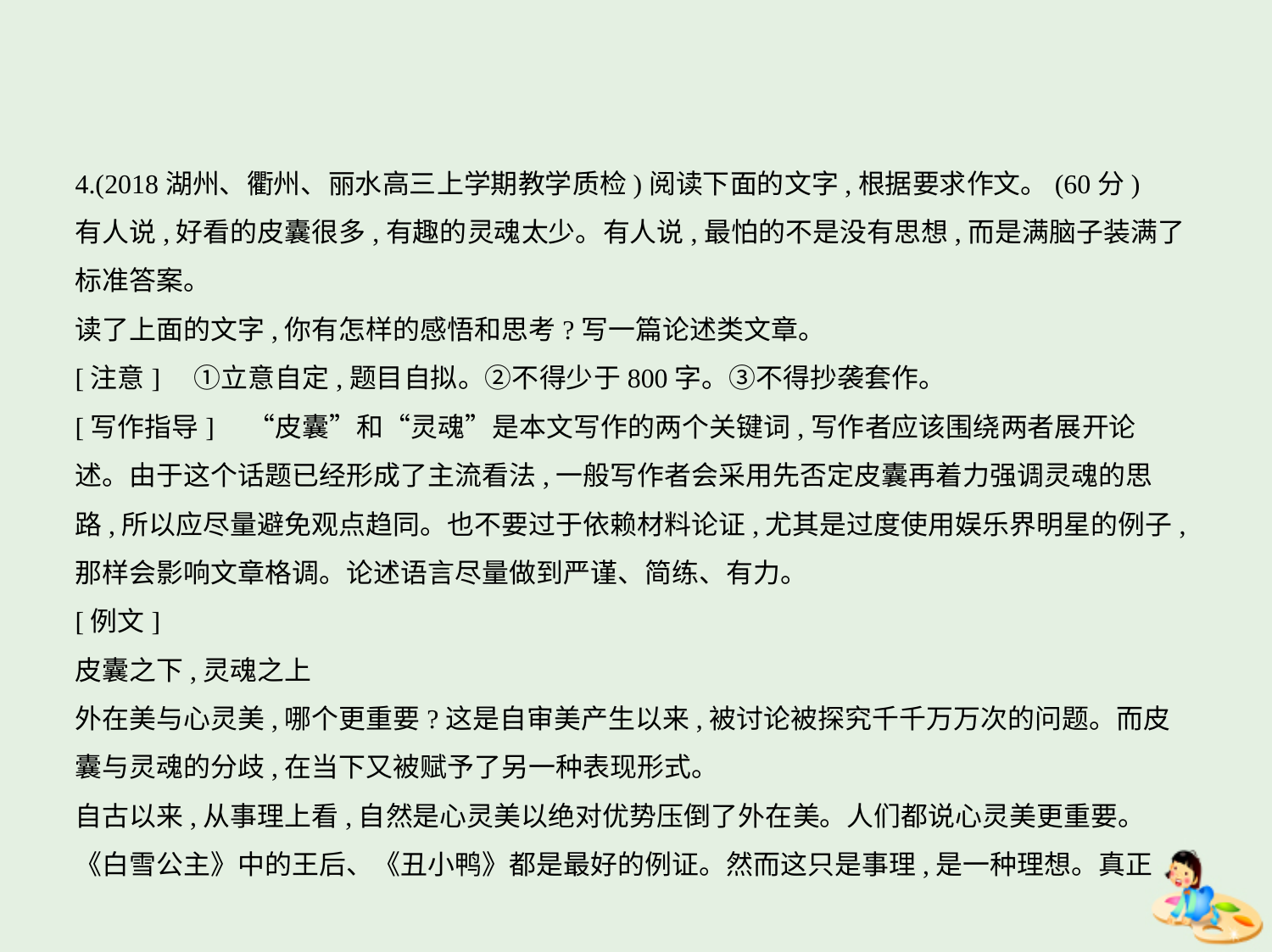

4.(2018湖州、衢州、丽水高三上学期教学质检)阅读下面的文字,根据要求作文。(60分)
有人说,好看的皮囊很多,有趣的灵魂太少。有人说,最怕的不是没有思想,而是满脑子装满了
标准答案。
读了上面的文字,你有怎样的感悟和思考?写一篇论述类文章。
[注意]　①立意自定,题目自拟。②不得少于800字。③不得抄袭套作。
[写作指导]　“皮囊”和“灵魂”是本文写作的两个关键词,写作者应该围绕两者展开论
述。由于这个话题已经形成了主流看法,一般写作者会采用先否定皮囊再着力强调灵魂的思
路,所以应尽量避免观点趋同。也不要过于依赖材料论证,尤其是过度使用娱乐界明星的例子,
那样会影响文章格调。论述语言尽量做到严谨、简练、有力。
[例文]
皮囊之下,灵魂之上
外在美与心灵美,哪个更重要?这是自审美产生以来,被讨论被探究千千万万次的问题。而皮
囊与灵魂的分歧,在当下又被赋予了另一种表现形式。
自古以来,从事理上看,自然是心灵美以绝对优势压倒了外在美。人们都说心灵美更重要。
《白雪公主》中的王后、《丑小鸭》都是最好的例证。然而这只是事理,是一种理想。真正